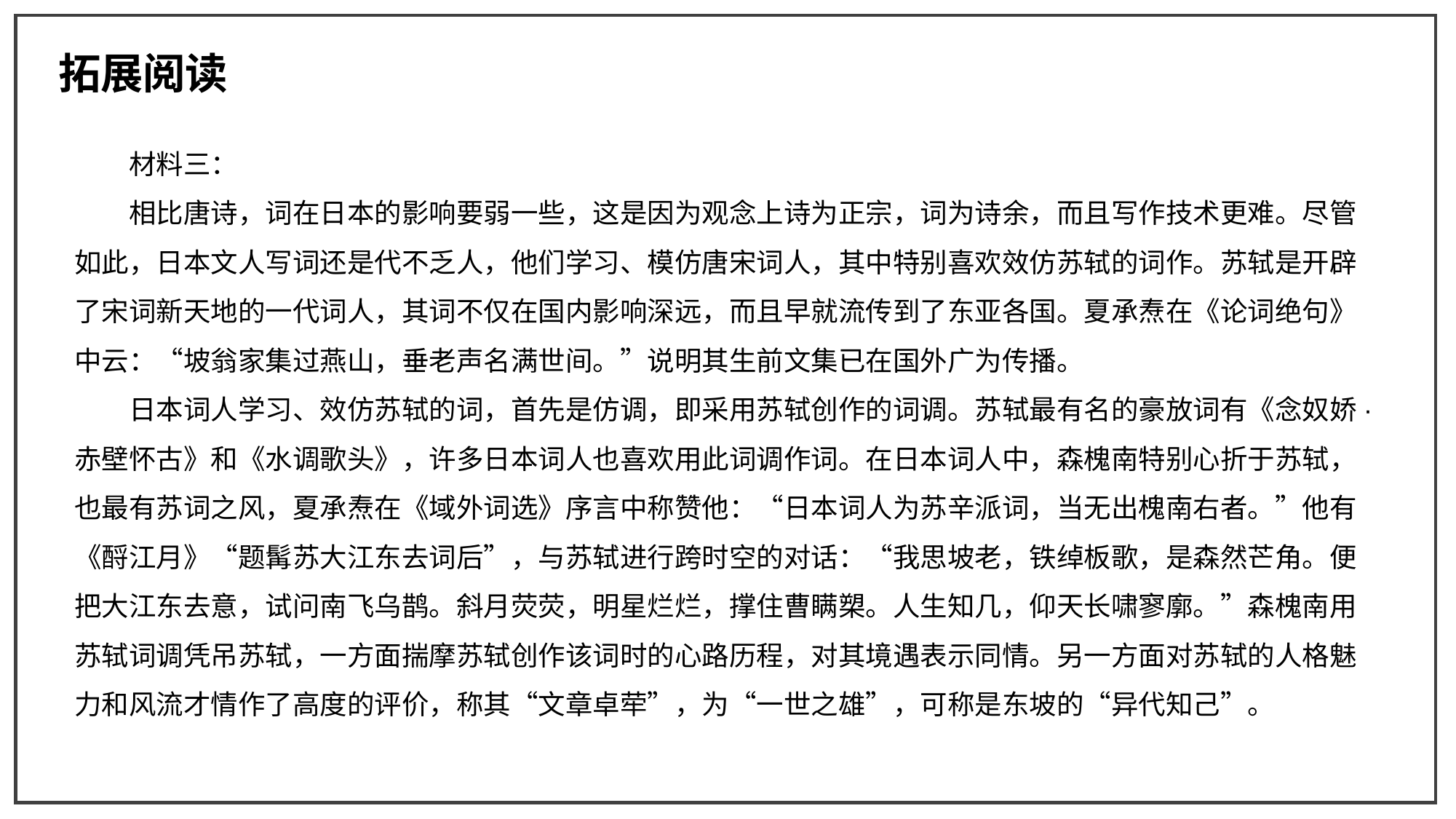

拓展阅读
材料三：
相比唐诗，词在日本的影响要弱一些，这是因为观念上诗为正宗，词为诗余，而且写作技术更难。尽管如此，日本文人写词还是代不乏人，他们学习、模仿唐宋词人，其中特别喜欢效仿苏轼的词作。苏轼是开辟了宋词新天地的一代词人，其词不仅在国内影响深远，而且早就流传到了东亚各国。夏承焘在《论词绝句》中云：“坡翁家集过燕山，垂老声名满世间。”说明其生前文集已在国外广为传播。
日本词人学习、效仿苏轼的词，首先是仿调，即采用苏轼创作的词调。苏轼最有名的豪放词有《念奴娇·赤壁怀古》和《水调歌头》，许多日本词人也喜欢用此词调作词。在日本词人中，森槐南特别心折于苏轼，也最有苏词之风，夏承焘在《域外词选》序言中称赞他：“日本词人为苏辛派词，当无出槐南右者。”他有《酹江月》“题髯苏大江东去词后”，与苏轼进行跨时空的对话：“我思坡老，铁绰板歌，是森然芒角。便把大江东去意，试问南飞乌鹊。斜月荧荧，明星烂烂，撑住曹瞒槊。人生知几，仰天长啸寥廓。”森槐南用苏轼词调凭吊苏轼，一方面揣摩苏轼创作该词时的心路历程，对其境遇表示同情。另一方面对苏轼的人格魅力和风流才情作了高度的评价，称其“文章卓荦”，为“一世之雄”，可称是东坡的“异代知己”。